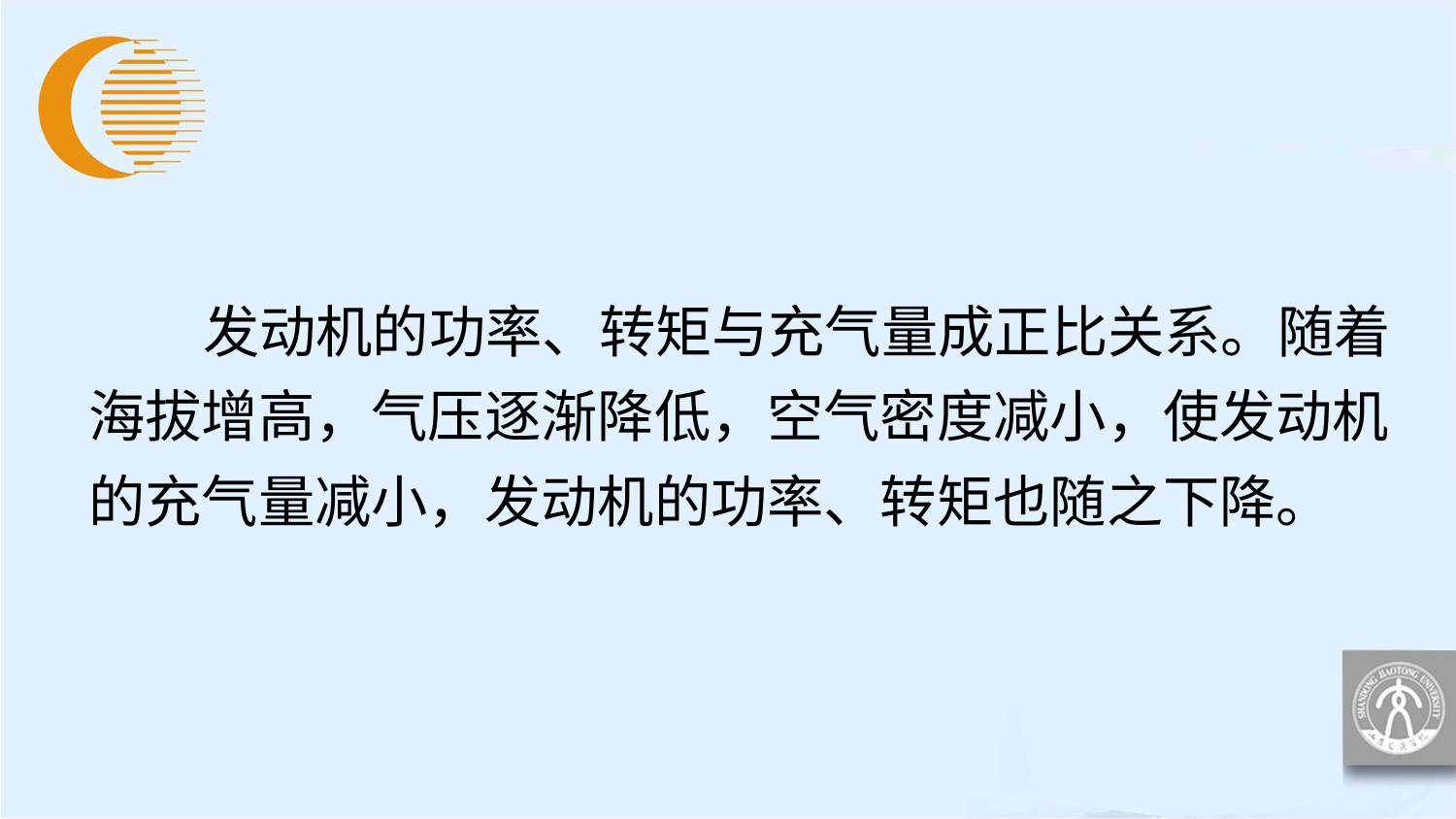

发动机的功率、转矩与充气量成正比关系。随着海拔增高，气压逐渐降低，空气密度减小，使发动机的充气量减小，发动机的功率、转矩也随之下降。